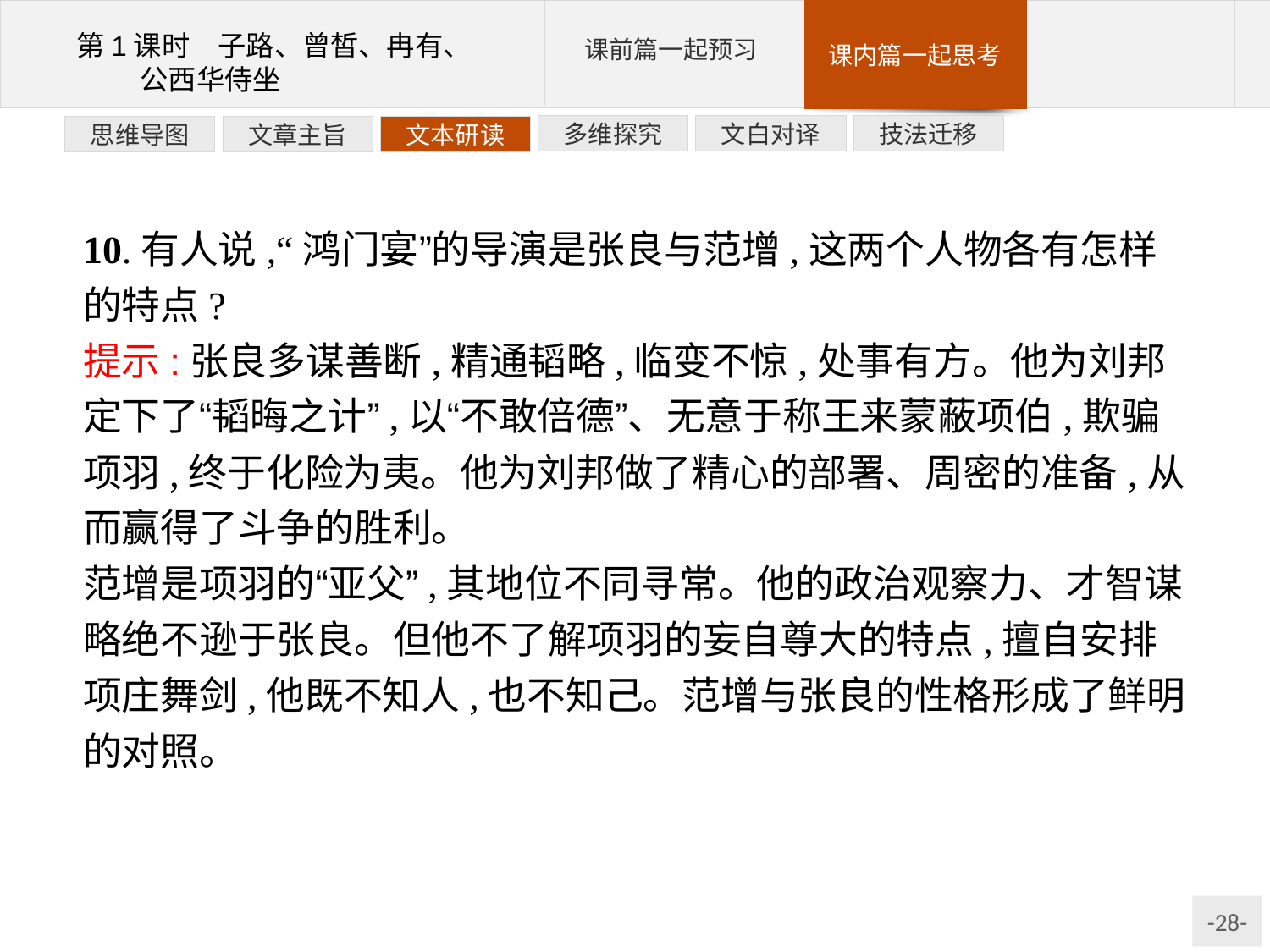

技法迁移
文白对译
多维探究
文本研读
文章主旨
思维导图
10.有人说,“鸿门宴”的导演是张良与范增,这两个人物各有怎样的特点?
提示:张良多谋善断,精通韬略,临变不惊,处事有方。他为刘邦定下了“韬晦之计”,以“不敢倍德”、无意于称王来蒙蔽项伯,欺骗项羽,终于化险为夷。他为刘邦做了精心的部署、周密的准备,从而赢得了斗争的胜利。
范增是项羽的“亚父”,其地位不同寻常。他的政治观察力、才智谋略绝不逊于张良。但他不了解项羽的妄自尊大的特点,擅自安排项庄舞剑,他既不知人,也不知己。范增与张良的性格形成了鲜明的对照。